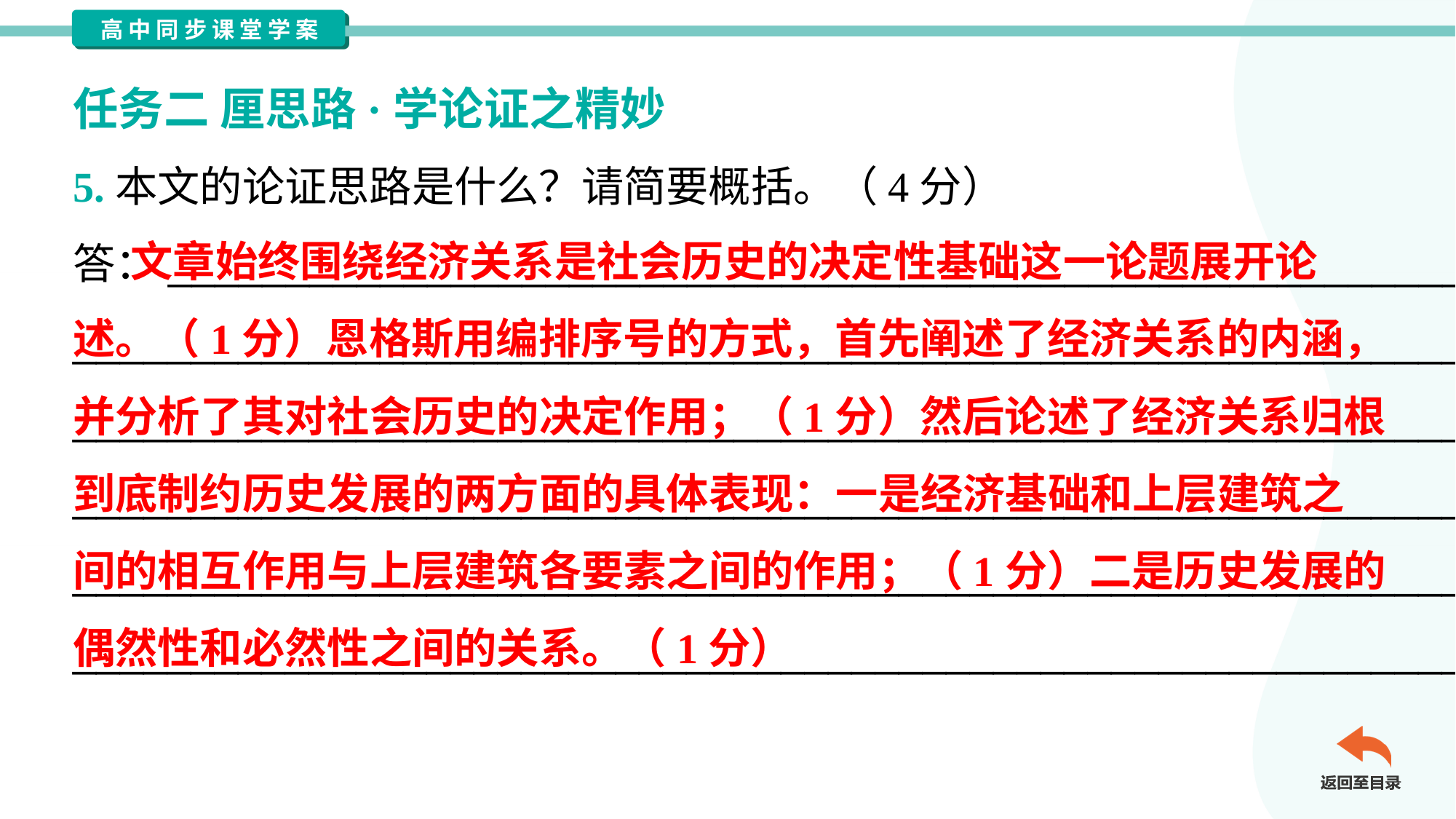

任务二 厘思路·学论证之精妙
5.本文的论证思路是什么？请简要概括。（4分）
答：_________________________________________________________
_____________________________________________________________
_____________________________________________________________
_____________________________________________________________
_____________________________________________________________
_____________________________________________________________
     文章始终围绕经济关系是社会历史的决定性基础这一论题展开论
述。（1分）恩格斯用编排序号的方式，首先阐述了经济关系的内涵，
并分析了其对社会历史的决定作用；（1分）然后论述了经济关系归根
到底制约历史发展的两方面的具体表现：一是经济基础和上层建筑之
间的相互作用与上层建筑各要素之间的作用；（1分）二是历史发展的
偶然性和必然性之间的关系。（1分）